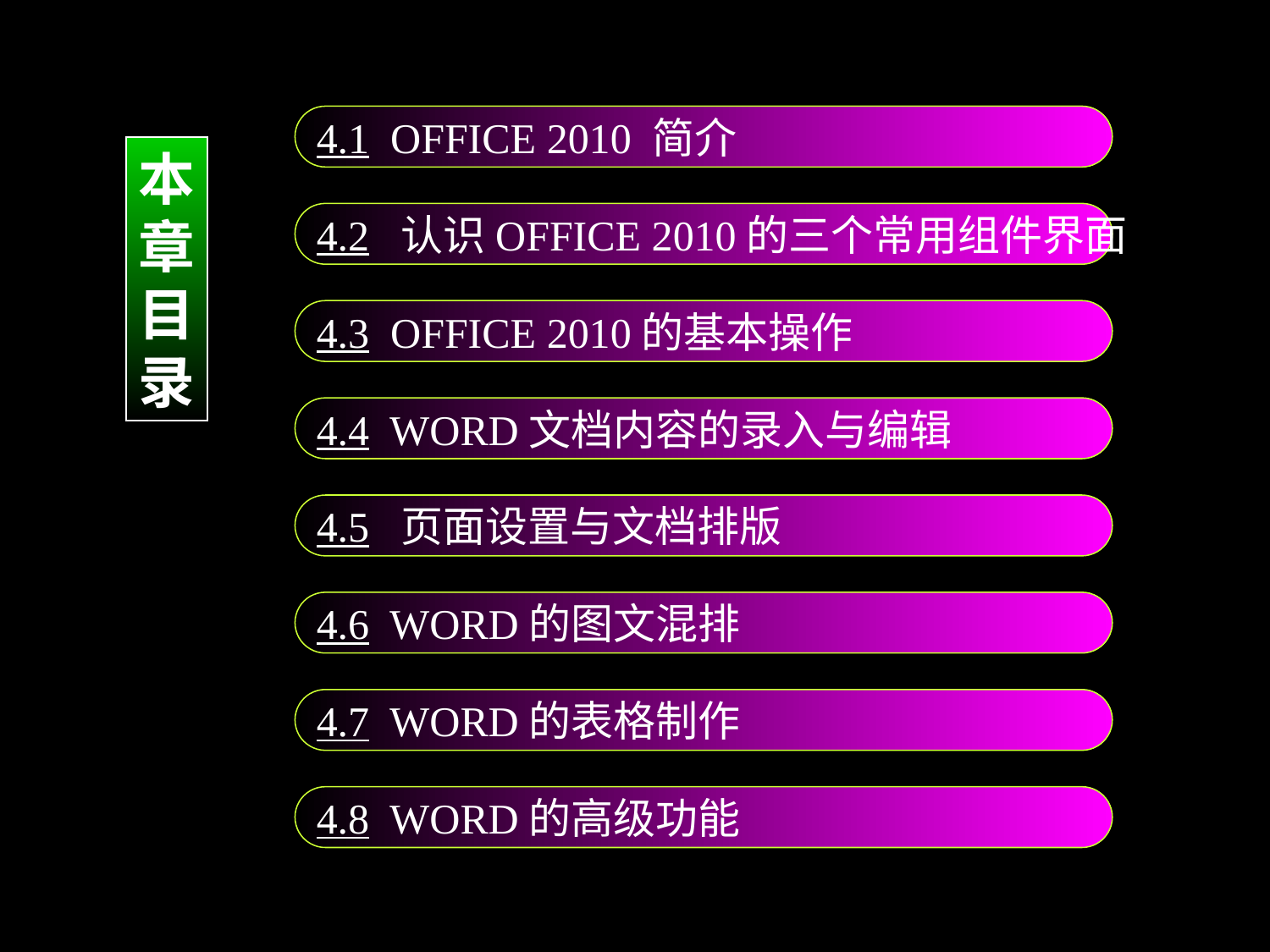

4.1  OFFICE 2010 简介
本
章
目
录
4.2  认识OFFICE 2010的三个常用组件界面
4.3  OFFICE 2010的基本操作
4.4  WORD文档内容的录入与编辑
4.5  页面设置与文档排版
4.6  WORD的图文混排
4.7  WORD的表格制作
4.8  WORD的高级功能